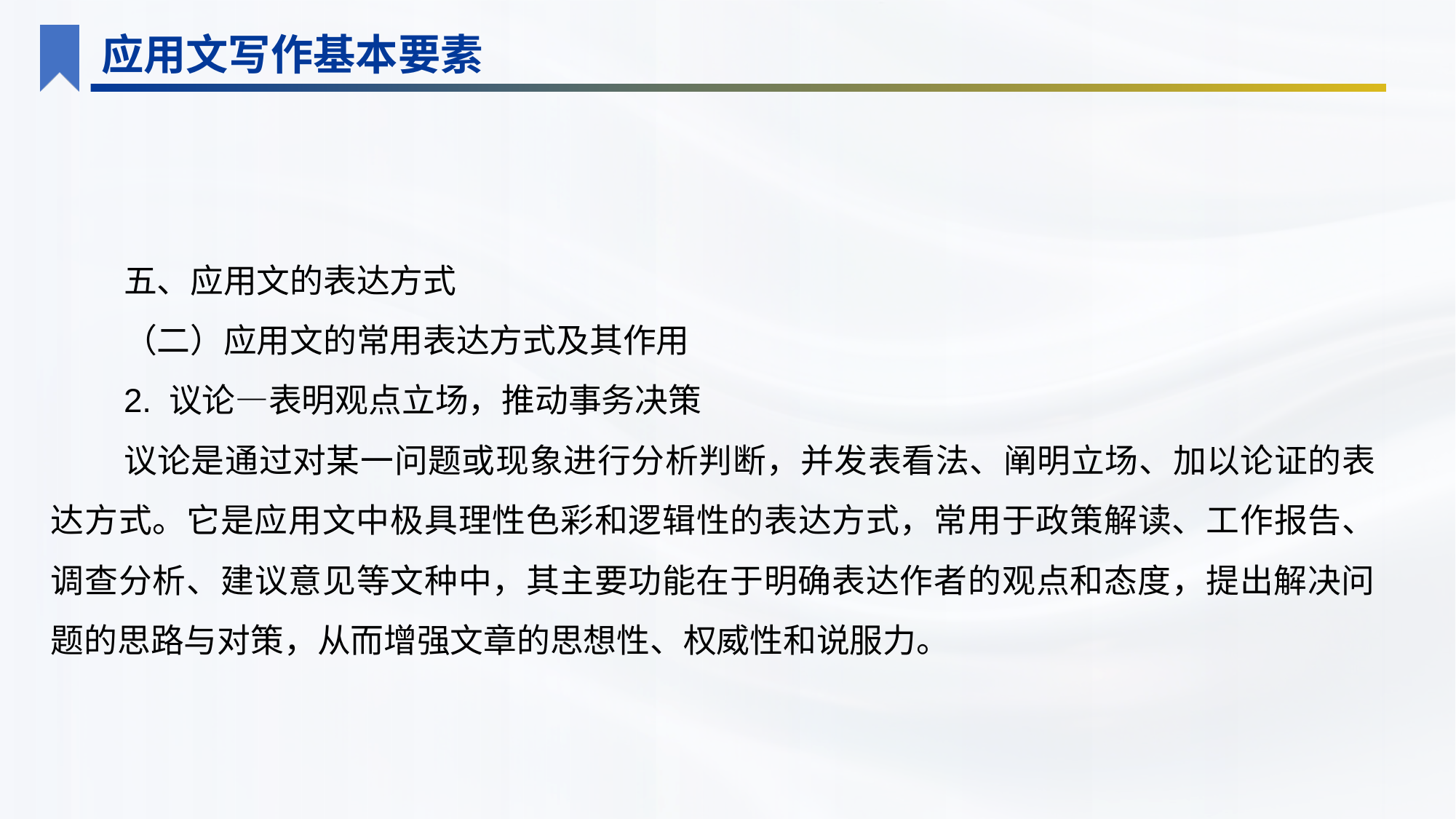

应用文写作基本要素
五、应用文的表达方式
（二）应用文的常用表达方式及其作用
2. 议论—表明观点立场，推动事务决策
议论是通过对某一问题或现象进行分析判断，并发表看法、阐明立场、加以论证的表达方式。它是应用文中极具理性色彩和逻辑性的表达方式，常用于政策解读、工作报告、调查分析、建议意见等文种中，其主要功能在于明确表达作者的观点和态度，提出解决问题的思路与对策，从而增强文章的思想性、权威性和说服力。